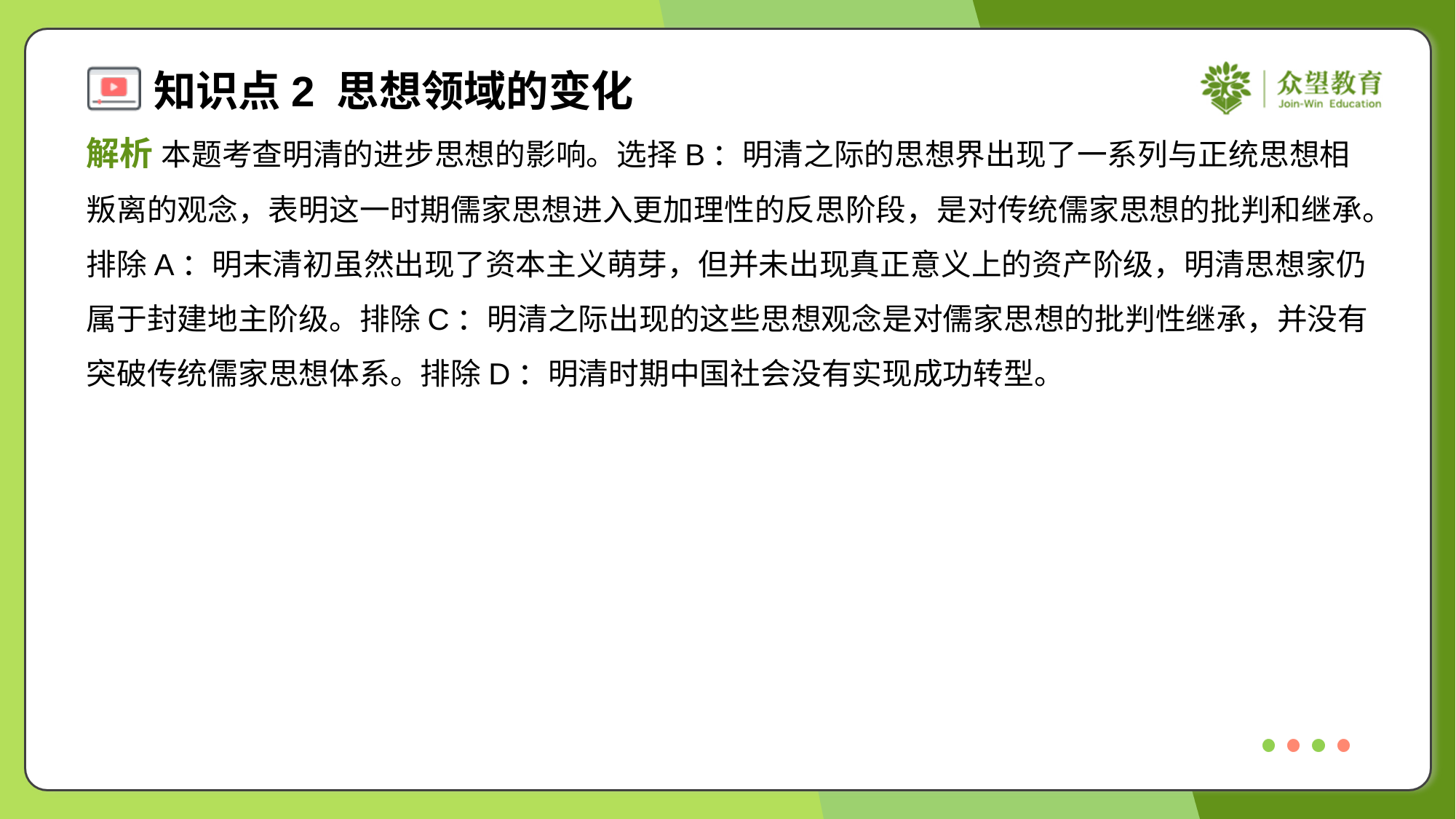

解析 本题考查明清的进步思想的影响。选择B：明清之际的思想界出现了一系列与正统思想相
叛离的观念，表明这一时期儒家思想进入更加理性的反思阶段，是对传统儒家思想的批判和继承。
排除A：明末清初虽然出现了资本主义萌芽，但并未出现真正意义上的资产阶级，明清思想家仍
属于封建地主阶级。排除C：明清之际出现的这些思想观念是对儒家思想的批判性继承，并没有
突破传统儒家思想体系。排除D：明清时期中国社会没有实现成功转型。